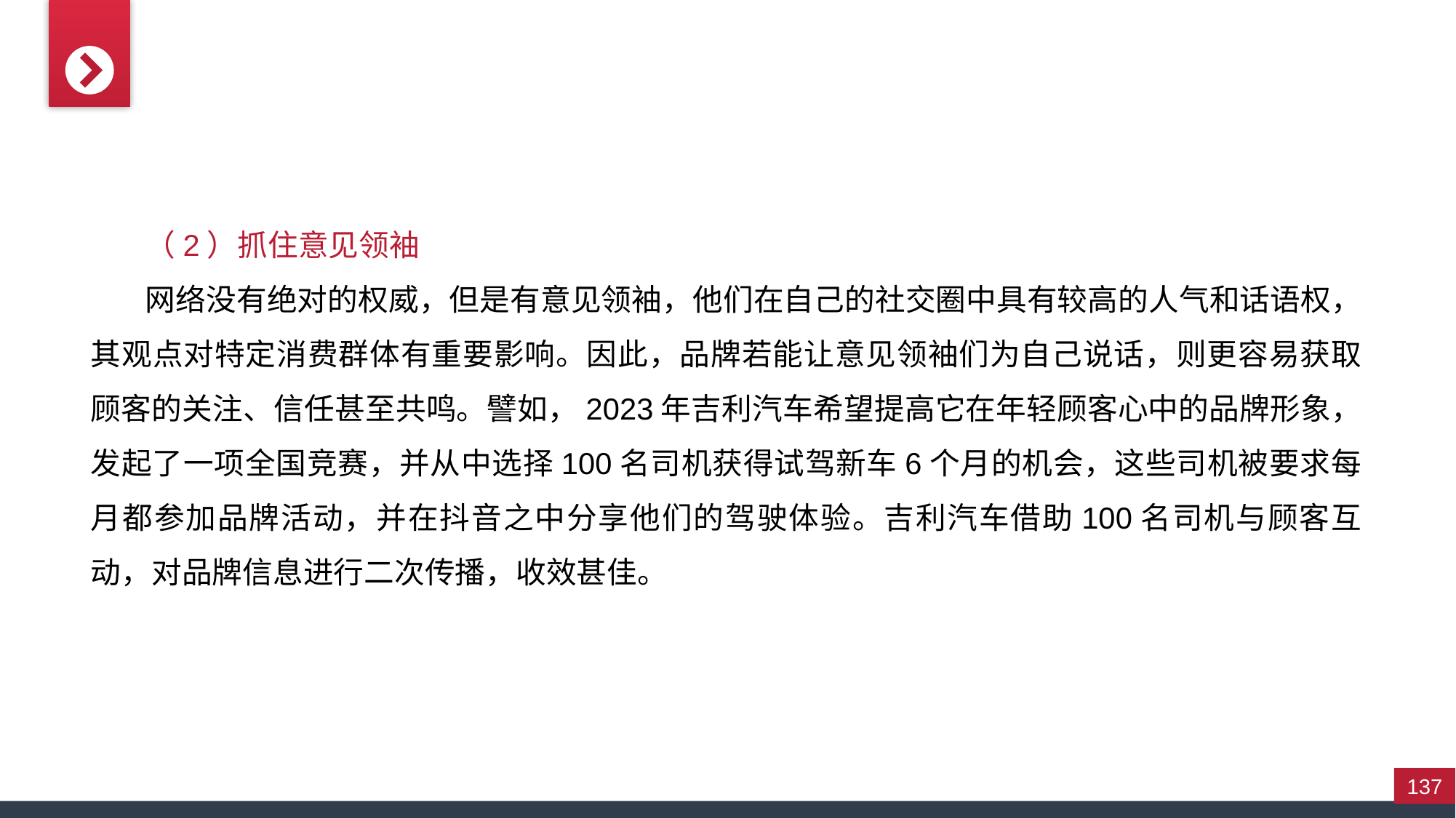

（2）抓住意见领袖
网络没有绝对的权威，但是有意见领袖，他们在自己的社交圈中具有较高的人气和话语权，其观点对特定消费群体有重要影响。因此，品牌若能让意见领袖们为自己说话，则更容易获取顾客的关注、信任甚至共鸣。譬如，2023年吉利汽车希望提高它在年轻顾客心中的品牌形象，发起了一项全国竞赛，并从中选择100名司机获得试驾新车6个月的机会，这些司机被要求每月都参加品牌活动，并在抖音之中分享他们的驾驶体验。吉利汽车借助100名司机与顾客互动，对品牌信息进行二次传播，收效甚佳。